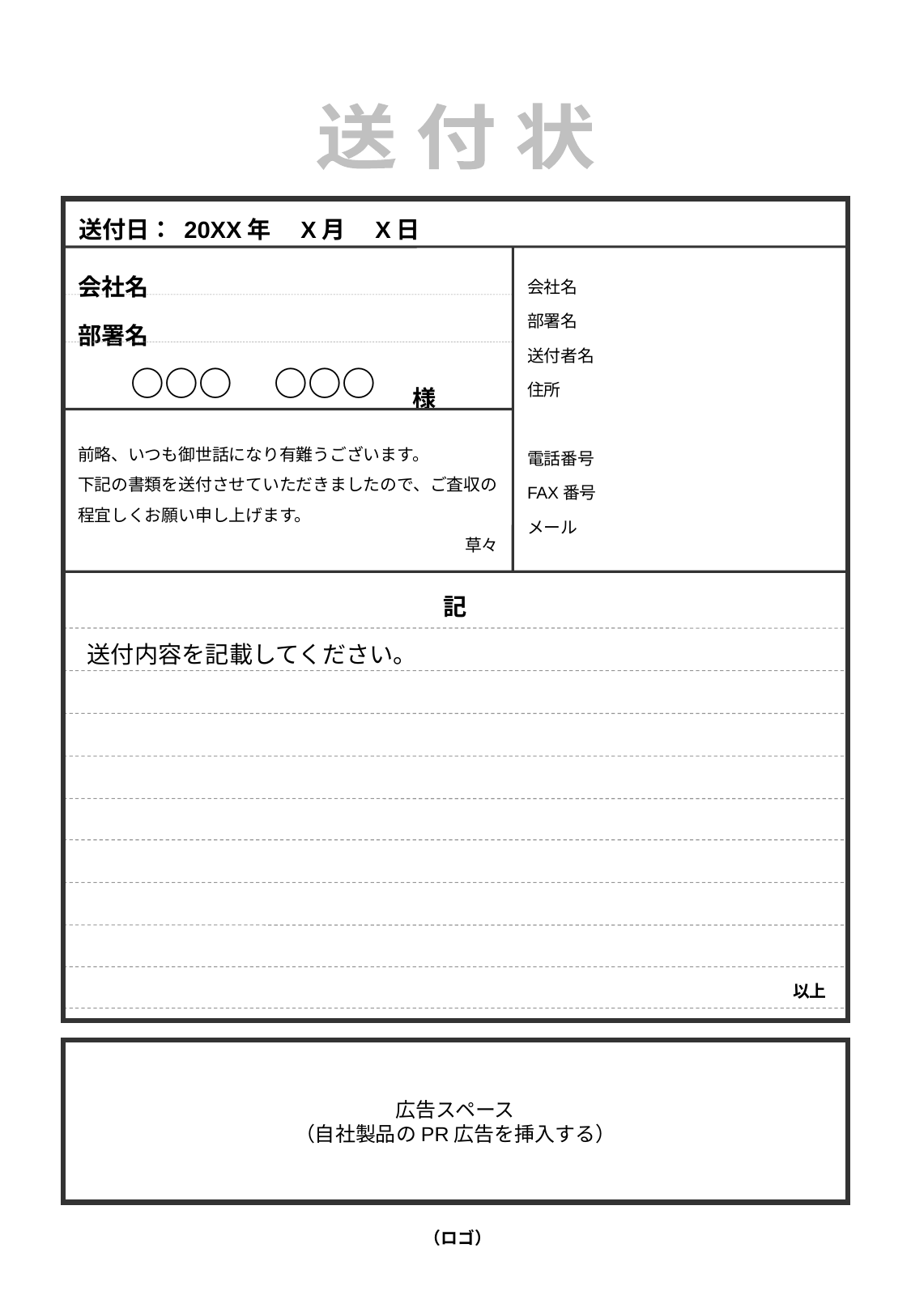

送 付 状
送付日：
20XX年　X月　X日

会社名
部署名

会社名
部署名
送付者名
住所

電話番号
FAX番号
メール

○○○　○○○

様

前略、いつも御世話になり有難うございます。
下記の書類を送付させていただきましたので、ご査収の程宜しくお願い申し上げます。
草々

記
送付内容を記載してください。

以上

広告スペース
（自社製品のPR広告を挿入する）
　（ロゴ）